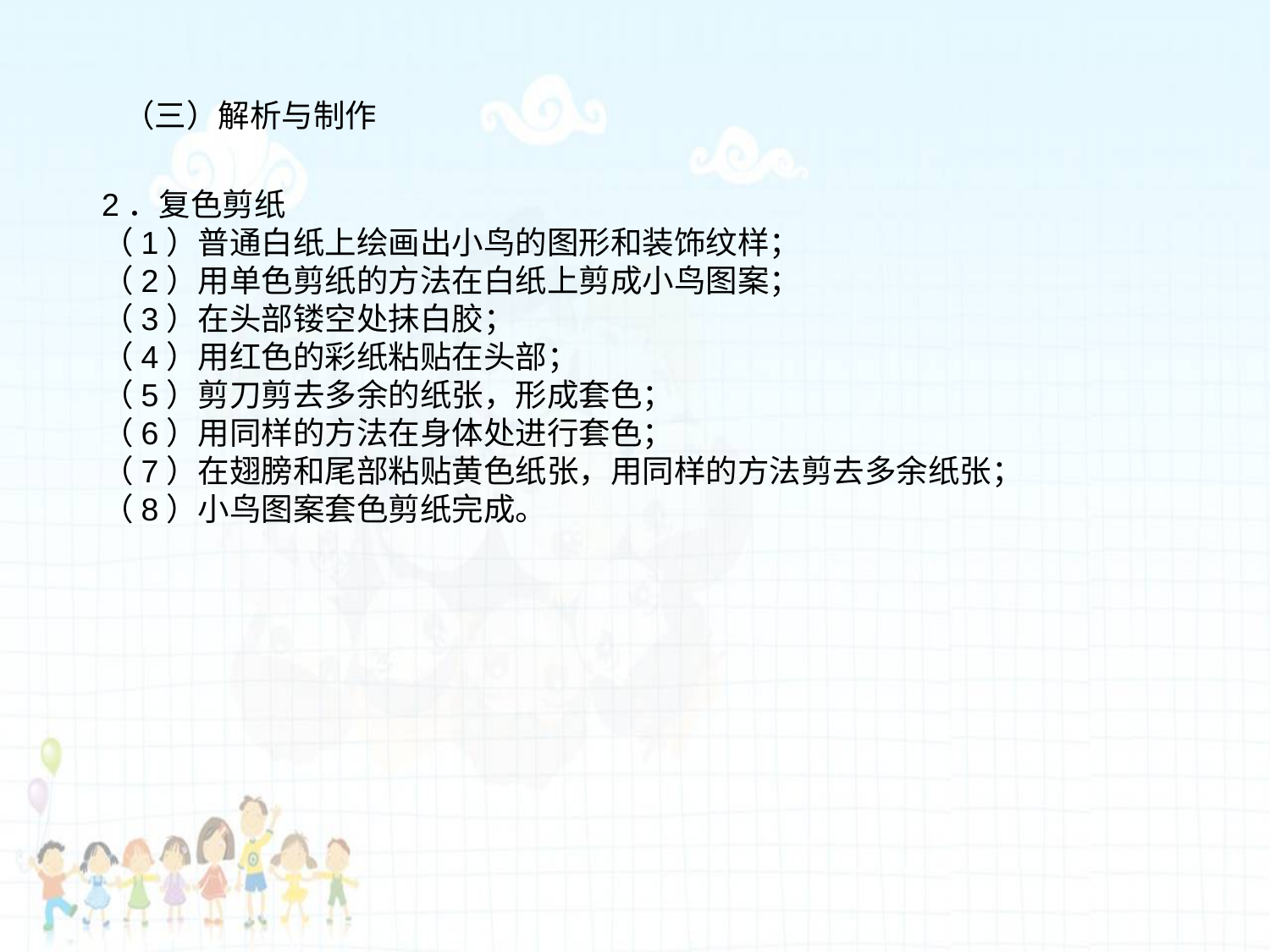

（三）解析与制作
2．复色剪纸
（1）普通白纸上绘画出小鸟的图形和装饰纹样；
（2）用单色剪纸的方法在白纸上剪成小鸟图案；
（3）在头部镂空处抹白胶；
（4）用红色的彩纸粘贴在头部；
（5）剪刀剪去多余的纸张，形成套色；
（6）用同样的方法在身体处进行套色；
（7）在翅膀和尾部粘贴黄色纸张，用同样的方法剪去多余纸张；
（8）小鸟图案套色剪纸完成。